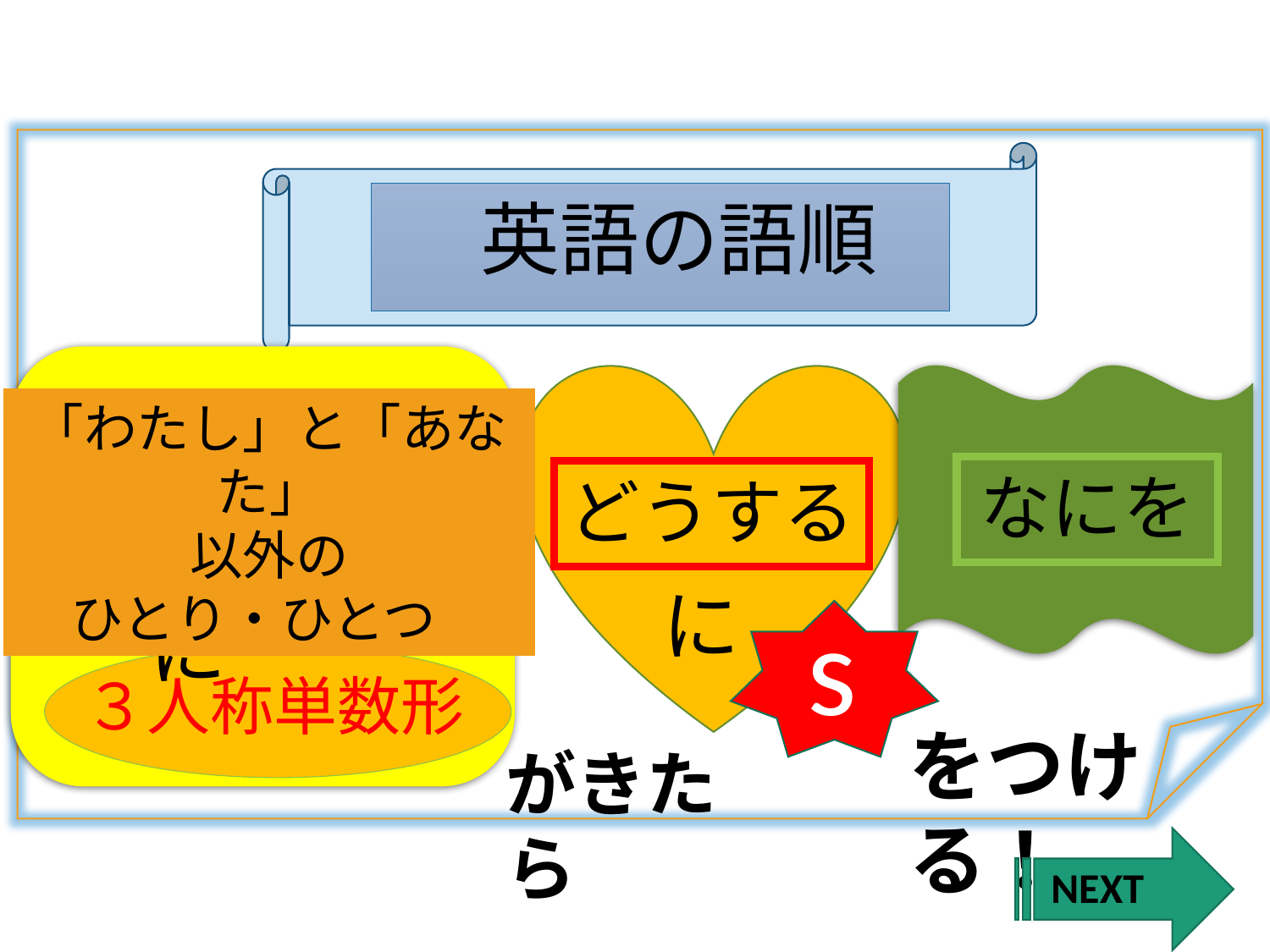

|  |  |  |  |  |  |  |  |  |  |  |  |  |  |  |
| --- | --- | --- | --- | --- | --- | --- | --- | --- | --- | --- | --- | --- | --- | --- |
|  |  |  |  |  |  |  |  |  |  |  |  |  |  |  |
|  |  |  |  |  |  |  |  |  |  |  |  |  |  |  |
|  |  |  |  |  |  |  |  |  |  |  |  |  |  |  |
|  |  |  |  |  |  |  |  |  |  |  |  |  |  |  |
|  |  |  |  |  |  |  |  |  |  |  |  |  |  |  |
|  |  |  |  |  |  |  |  |  |  |  |  |  |  |  |
|  |  |  |  |  |  |  |  |  |  |  |  |  |  |  |
|  |  |  |  |  |  |  |  |  |  |  |  |  |  |  |
|  |  |  |  |  |  |  |  |  |  |  |  |  |  |  |
|  |  |  |  |  |  |  |  |  |  |  |  |  |  |  |
|  |  |  |  |  |  |  |  |  |  |  |  |  |  |  |
|  |  |  |  |  |  |  |  |  |  |  |  |  |  |  |
|  |  |  |  |  |  |  |  |  |  |  |  |  |  |  |
|  |  |  |  |  |  |  |  |  |  |  |  |  |  |  |
|  |  |  |  |  |  |  |  |  |  |  |  |  |  |  |
|  |  |  |  |  |  |  |  |  |  |  |  |  |  |  |
|  |  |  |  |  |  |  |  |  |  |  |  |  |  |  |
|  |  |  |  |  |  |  |  |  |  |  |  |  |  |  |
|  |  |  |  |  |  |  |  |  |  |  |  |  |  |  |
|  |  |  |  |  |  |  |  |  |  |  |  |  |  |  |
|  |  |  |  |  |  |  |  |  |  |  |  |  |  |  |
|  |  |  |  |  |  |  |  |  |  |  |  |  |  |  |
|  |  |  |  |  |  |  |  |  |  |  |  |  |  |  |
|  |  |  |  |  |  |  |  |  |  |  |  |  |  |  |
|  |  |  |  |  |  |  |  |  |  |  |  |  |  |  |
|  |  |  |  |  |  |  |  |  |  |  |  |  |  |  |
|  |  |  |  |  |  |  |  |  |  |  |  |  |  |  |
|  |  |  |  |  |  |  |  |  |  |  |  |  |  |  |
|  |  |  |  |  |  |  |  |  |  |  |  |  |  |  |
|  |  |  |  |  |  |  |  |  |  |  |  |  |  |  |
|  |  |  |  |  |  |  |  |  |  |  |  |  |  |  |
|  |  |  |  |  |  |  |  |  |  |  |  |  |  |  |
|  |  |  |  |  |  |  |  |  |  |  |  |  |  |  |

 英語の語順

「わたし」と「あなた」
以外の
ひとり・ひとつ
なにを
どうする
ここに
だれが
に
s
つまり

３人称単数形
をつける！
がきたら

NEXT